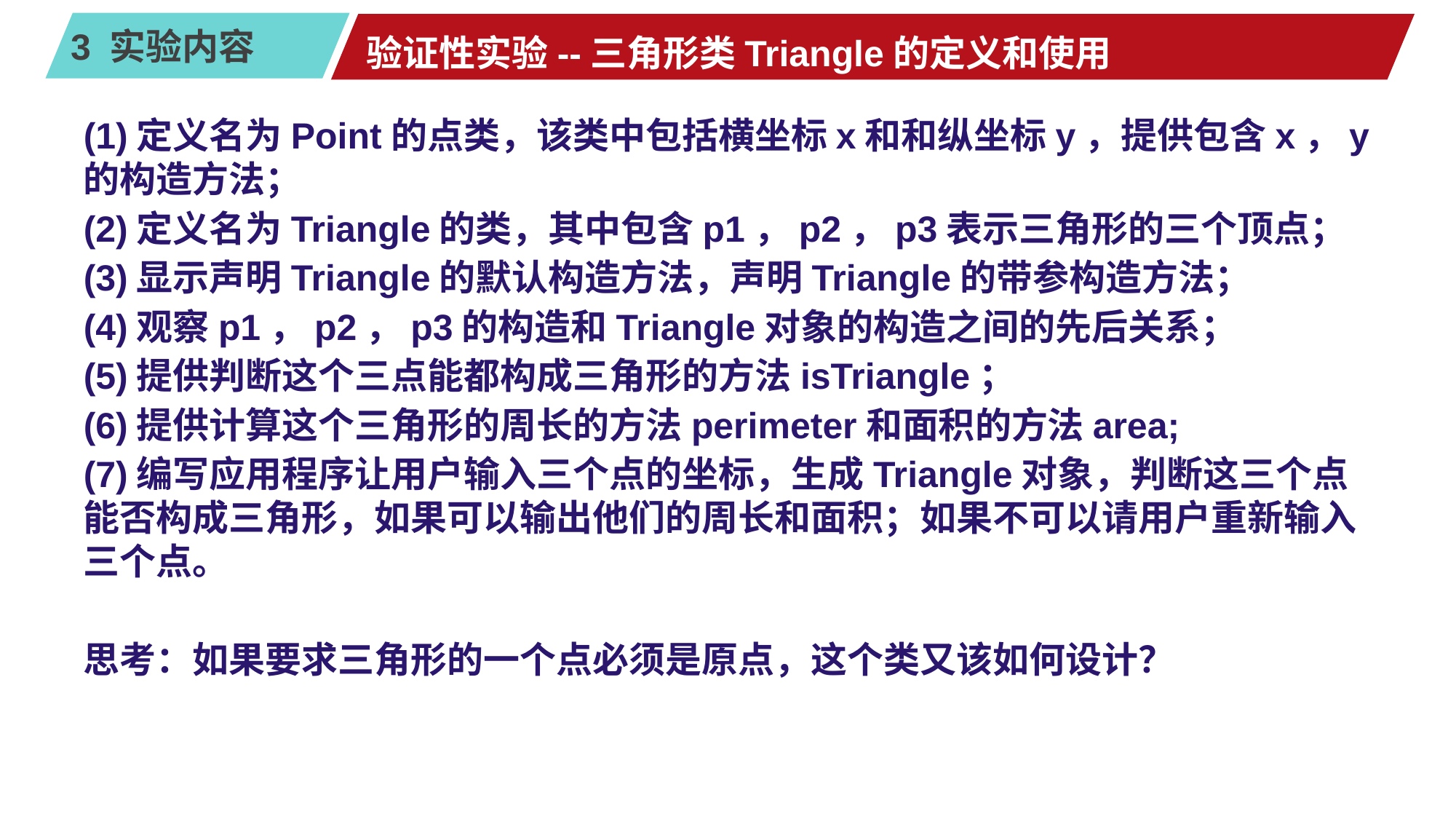

# 验证性实验--三角形类Triangle的定义和使用
(1)定义名为Point的点类，该类中包括横坐标x和和纵坐标y，提供包含x，y的构造方法；
(2)定义名为Triangle的类，其中包含p1，p2，p3表示三角形的三个顶点；
(3)显示声明Triangle的默认构造方法，声明Triangle的带参构造方法；
(4)观察p1，p2，p3的构造和Triangle对象的构造之间的先后关系；
(5)提供判断这个三点能都构成三角形的方法isTriangle；
(6)提供计算这个三角形的周长的方法perimeter和面积的方法area;
(7)编写应用程序让用户输入三个点的坐标，生成Triangle对象，判断这三个点能否构成三角形，如果可以输出他们的周长和面积；如果不可以请用户重新输入三个点。

思考：如果要求三角形的一个点必须是原点，这个类又该如何设计？